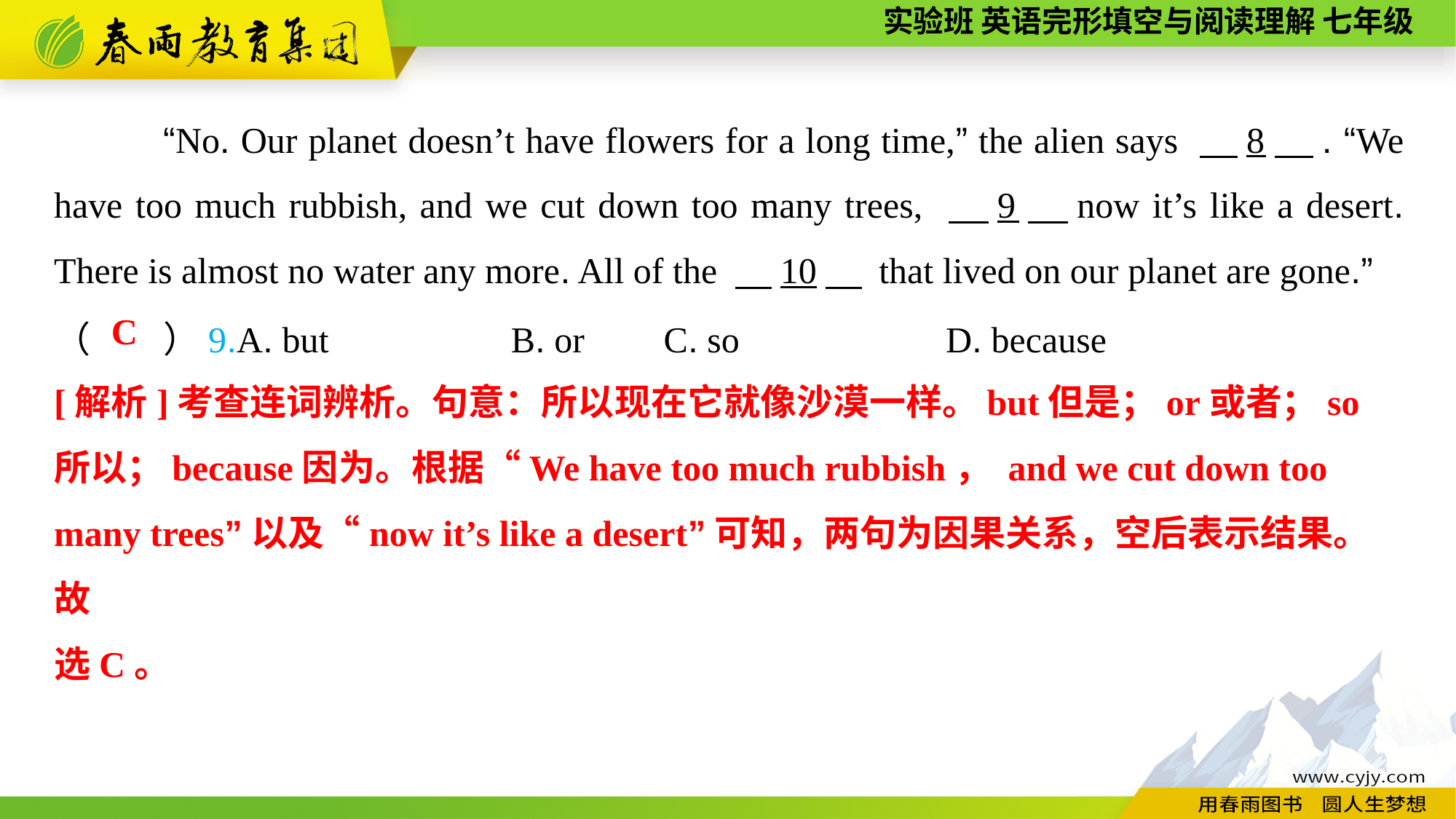

“No. Our planet doesn’t have flowers for a long time,” the alien says 　8　. “We have too much rubbish, and we cut down too many trees, 　9　now it’s like a desert. There is almost no water any more. All of the 　10　 that lived on our planet are gone.”
（　　）9.A. but                    B. or	       C. so	              D. because
C
[解析]考查连词辨析。句意：所以现在它就像沙漠一样。but但是；or或者；so所以；because因为。根据“We have too much rubbish， and we cut down too many trees”以及“now it’s like a desert”可知，两句为因果关系，空后表示结果。故
选C。